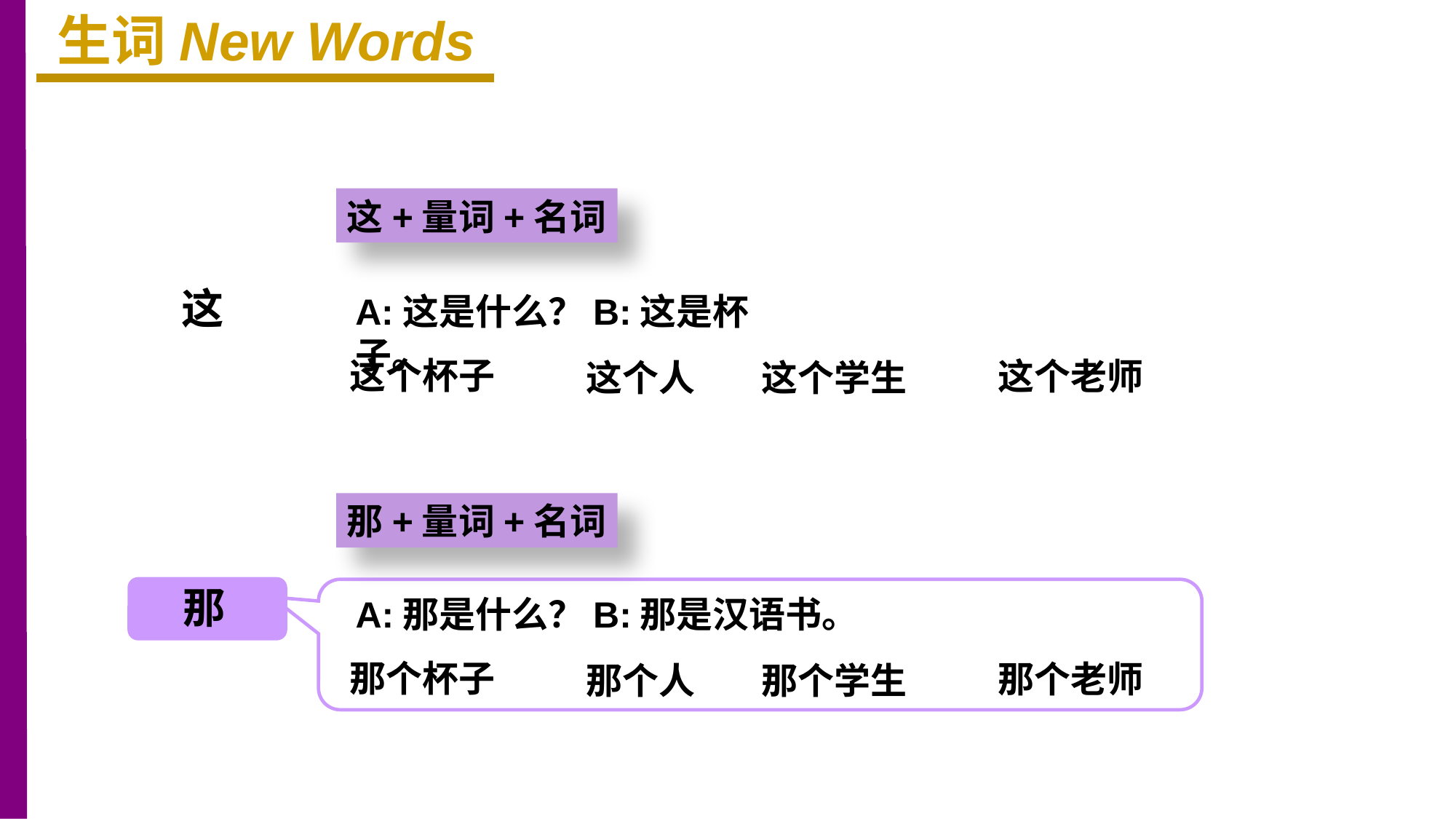

生词New Words
这+量词+名词
这
A:这是什么？B:这是杯子。
这个杯子
这个老师
这个人
这个学生
那+量词+名词
那

A:那是什么？B:那是汉语书。
那个杯子
那个老师
那个人
那个学生